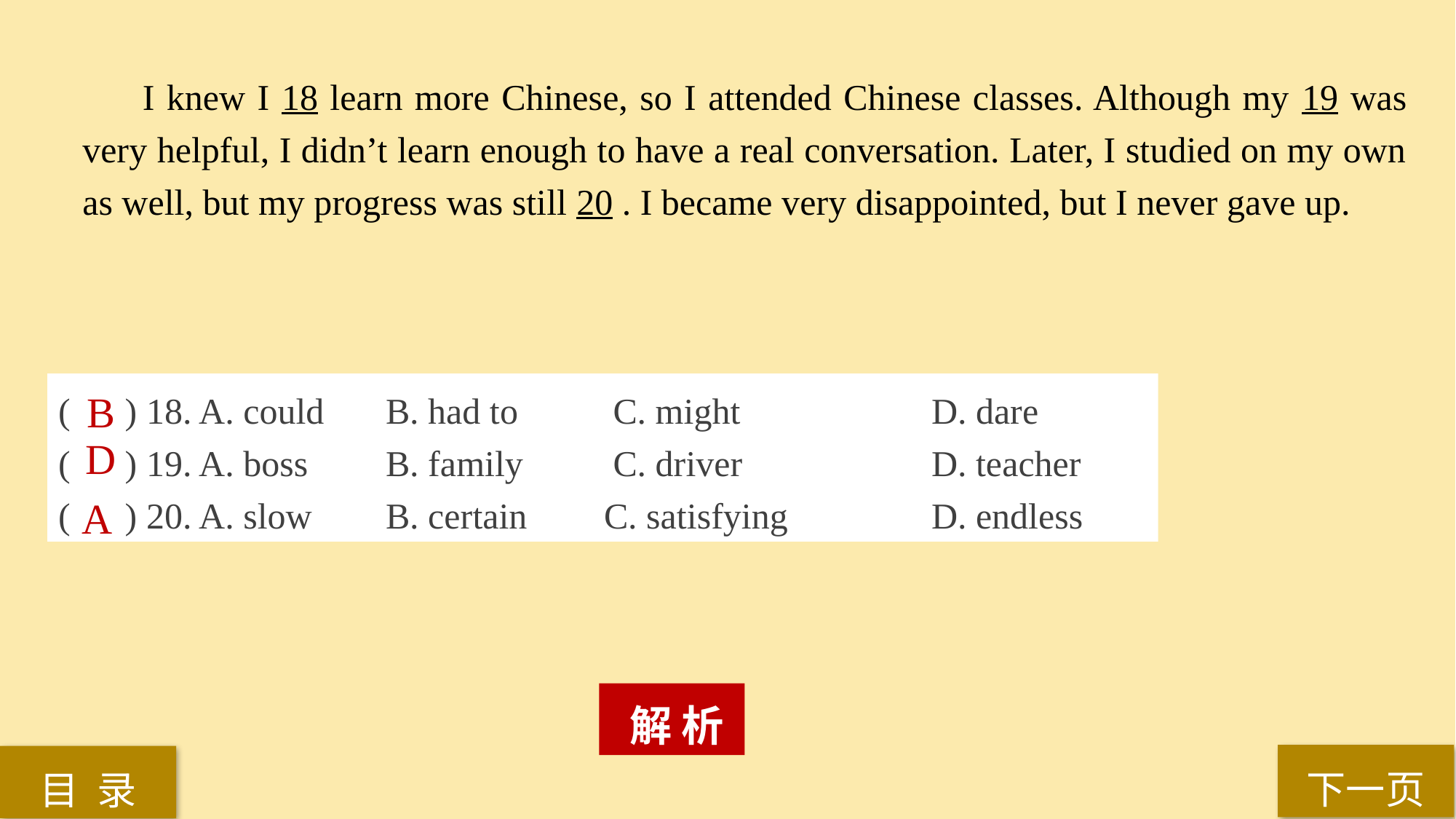

I knew I 18 learn more Chinese, so I attended Chinese classes. Although my 19 was very helpful, I didn’t learn enough to have a real conversation. Later, I studied on my own as well, but my progress was still 20 . I became very disappointed, but I never gave up.
(      ) 18. A. could 	B. had to	 C. might 		D. dare
(      ) 19. A. boss 	B. family	 C. driver 		D. teacher
(      ) 20. A. slow 	B. certain 	C. satisfying	 	D. endless
B
D
A
 解 析